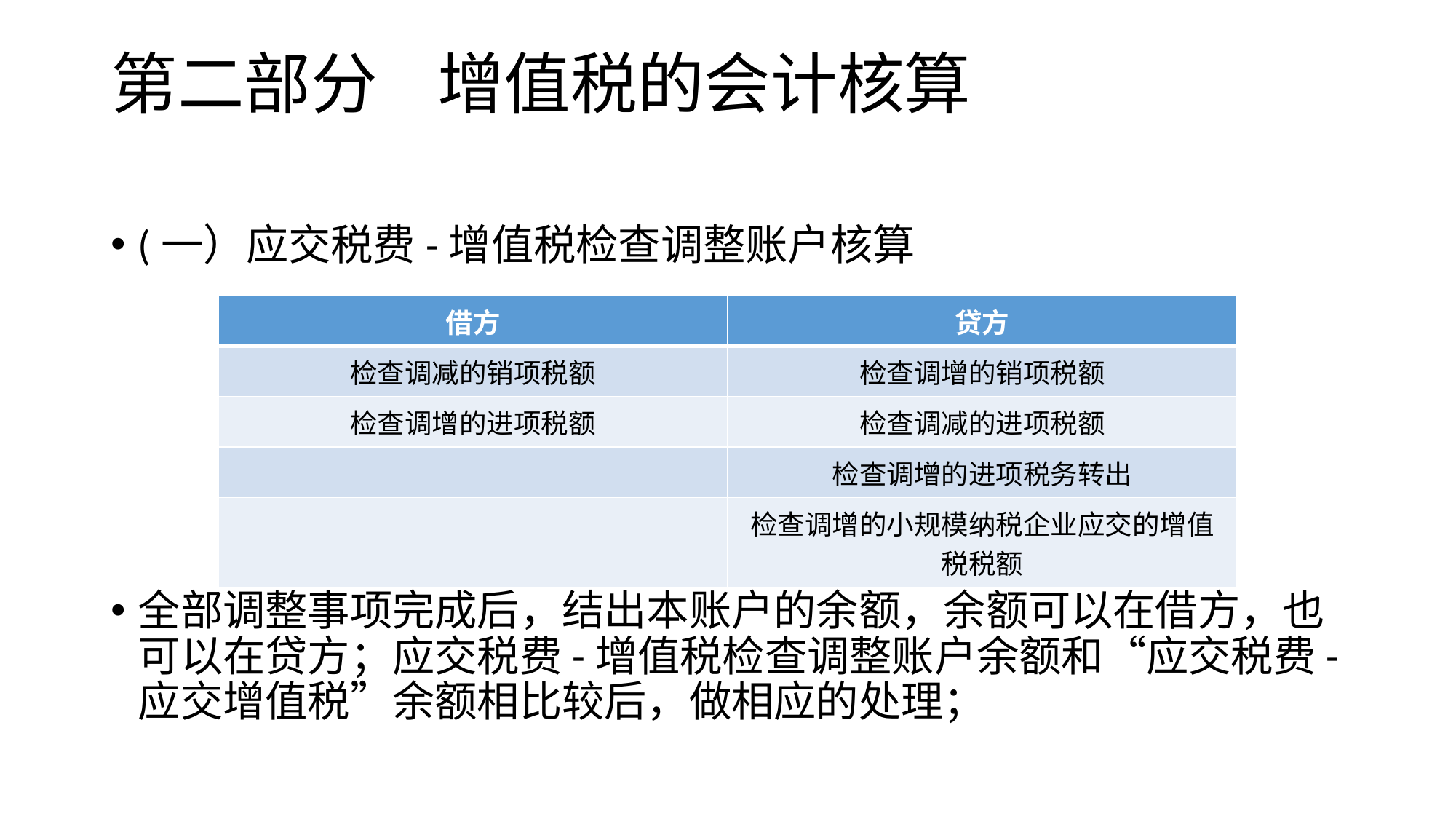

# 第二部分    增值税的会计核算

(一）应交税费-增值税检查调整账户核算

全部调整事项完成后，结出本账户的余额，余额可以在借方，也可以在贷方；应交税费-增值税检查调整账户余额和“应交税费-应交增值税”余额相比较后，做相应的处理；
| 借方 | 贷方 |
| --- | --- |
| 检查调减的销项税额 | 检查调增的销项税额 |
| 检查调增的进项税额 | 检查调减的进项税额 |
|  | 检查调增的进项税务转出 |
|  | 检查调增的小规模纳税企业应交的增值税税额 |